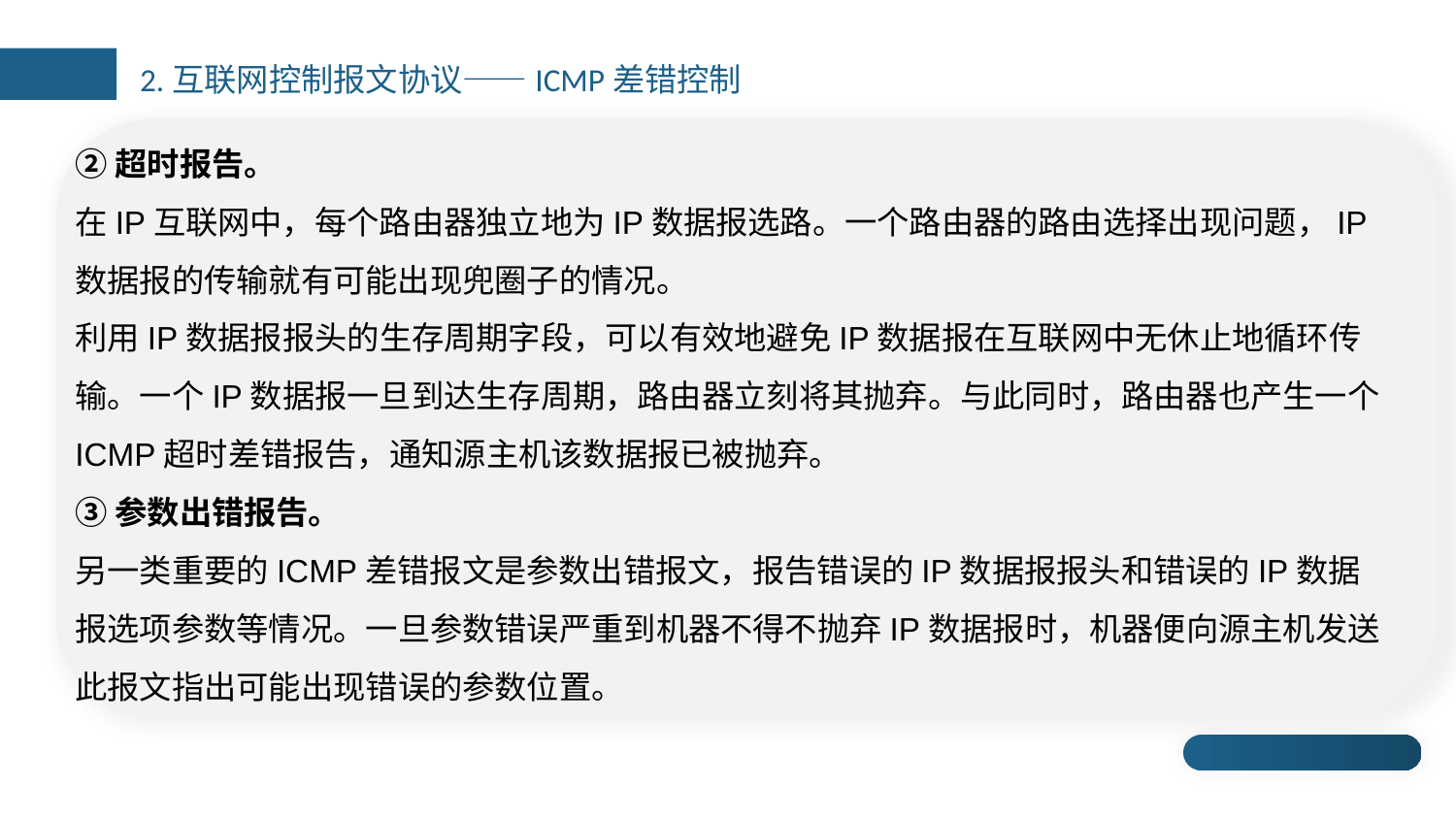

2.互联网控制报文协议——ICMP差错控制
②超时报告。
在IP互联网中，每个路由器独立地为IP数据报选路。一个路由器的路由选择出现问题，IP数据报的传输就有可能出现兜圈子的情况。
利用IP数据报报头的生存周期字段，可以有效地避免IP数据报在互联网中无休止地循环传输。一个IP数据报一旦到达生存周期，路由器立刻将其抛弃。与此同时，路由器也产生一个ICMP超时差错报告，通知源主机该数据报已被抛弃。
③参数出错报告。
另一类重要的ICMP差错报文是参数出错报文，报告错误的IP数据报报头和错误的IP数据报选项参数等情况。一旦参数错误严重到机器不得不抛弃IP数据报时，机器便向源主机发送此报文指出可能出现错误的参数位置。